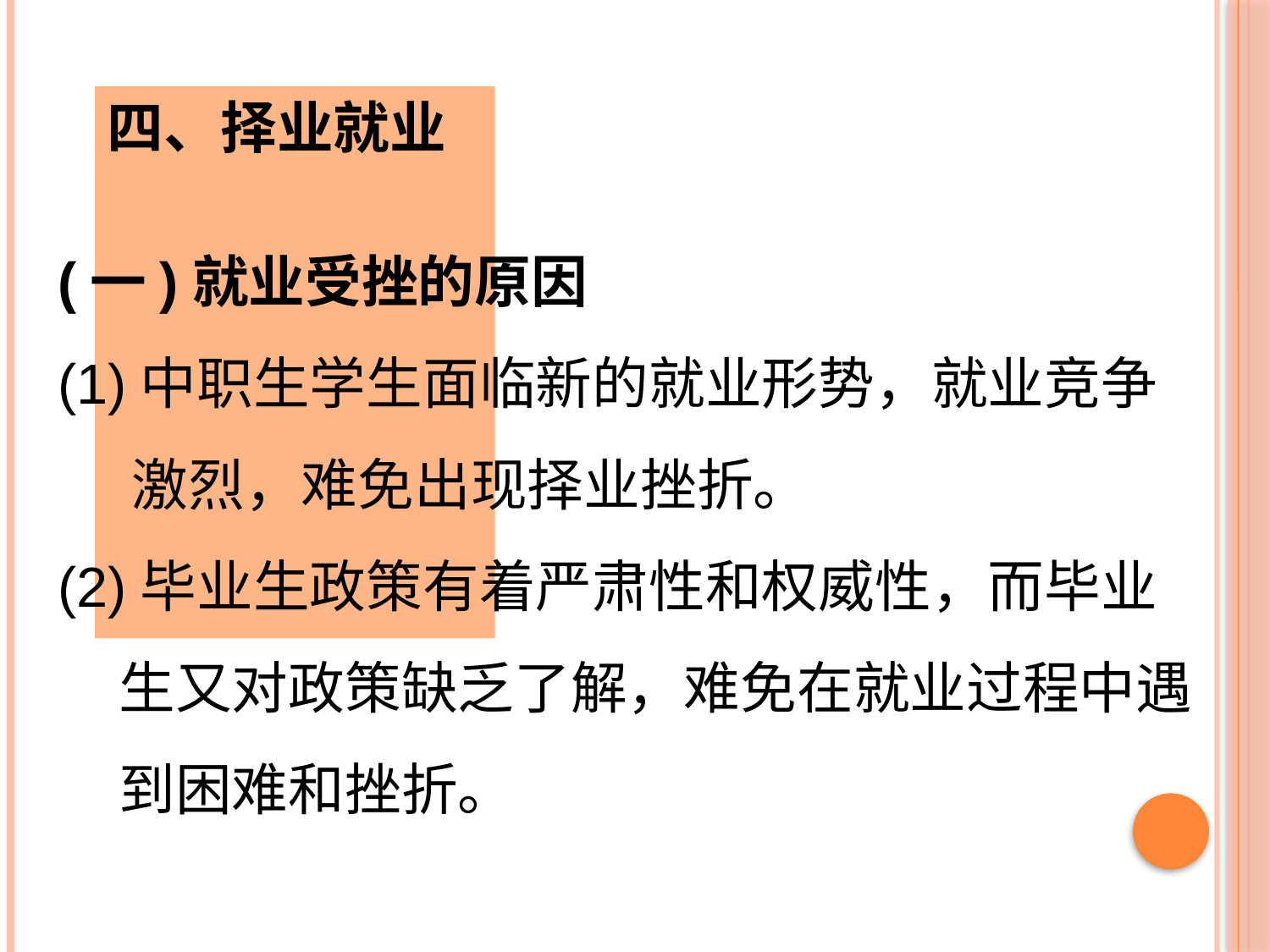

四、择业就业
(一)就业受挫的原因
(1)中职生学生面临新的就业形势，就业竞争激烈，难免出现择业挫折。
(2)毕业生政策有着严肃性和权威性，而毕业生又对政策缺乏了解，难免在就业过程中遇到困难和挫折。